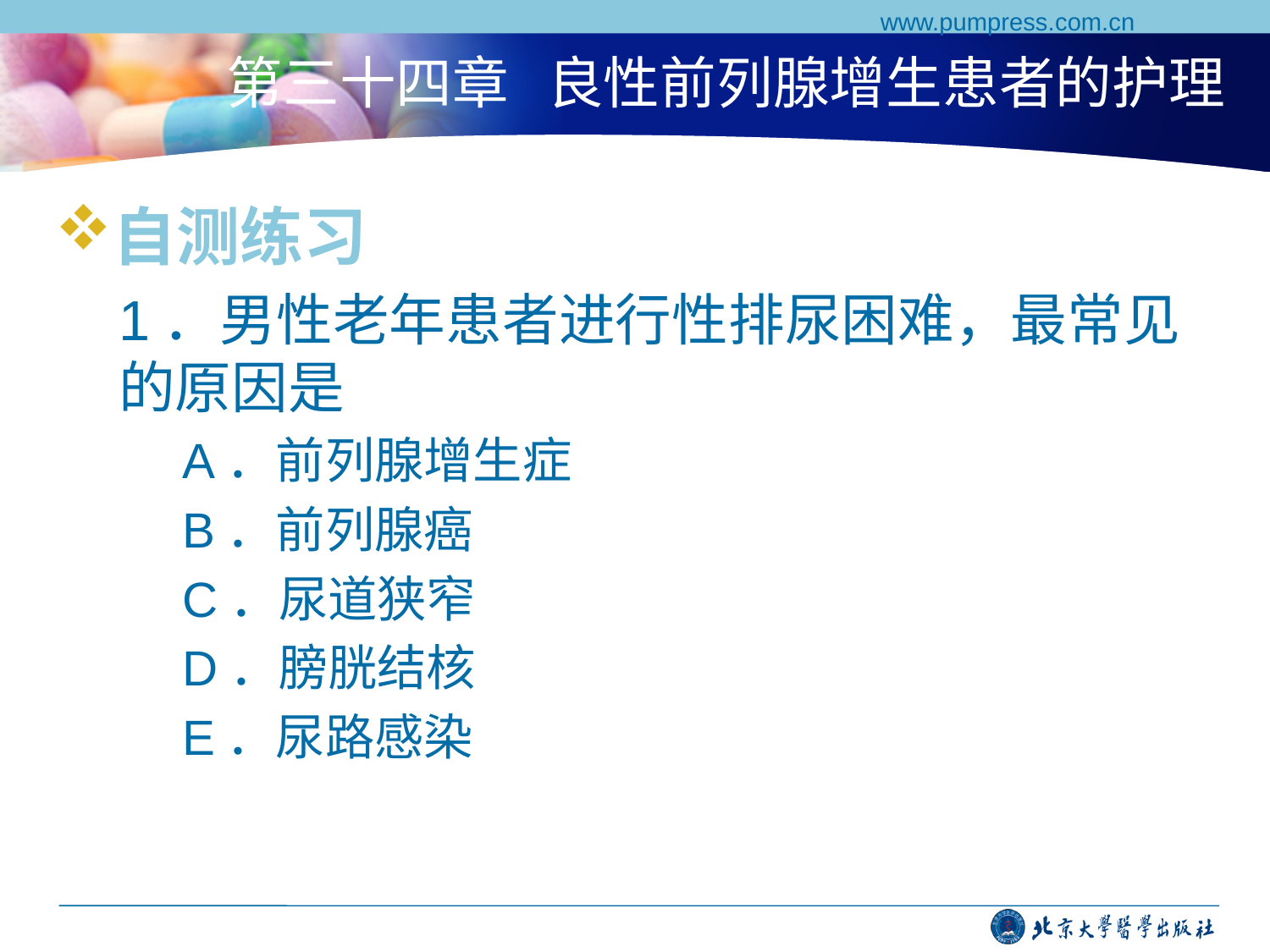

www.pumpress.com.cn
# 第三十四章   良性前列腺增生患者的护理
自测练习
1．男性老年患者进行性排尿困难，最常见的原因是
A．前列腺增生症
B．前列腺癌
C．尿道狭窄
D．膀胱结核
E．尿路感染